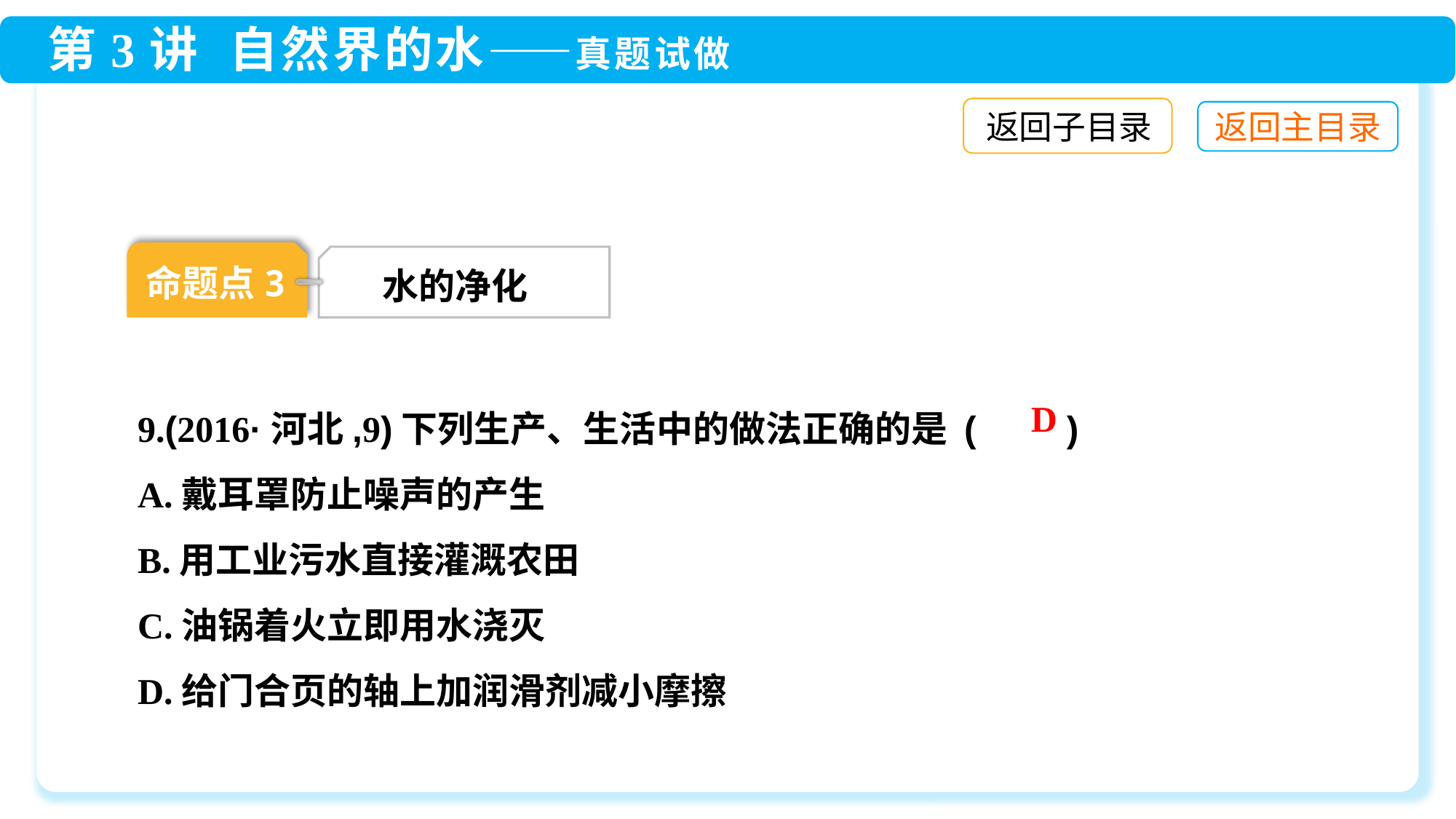

返回子目录

命题点3
水的净化

9.(2016·河北,9)下列生产、生活中的做法正确的是 (　　)
A.戴耳罩防止噪声的产生
B.用工业污水直接灌溉农田
C.油锅着火立即用水浇灭
D.给门合页的轴上加润滑剂减小摩擦
D